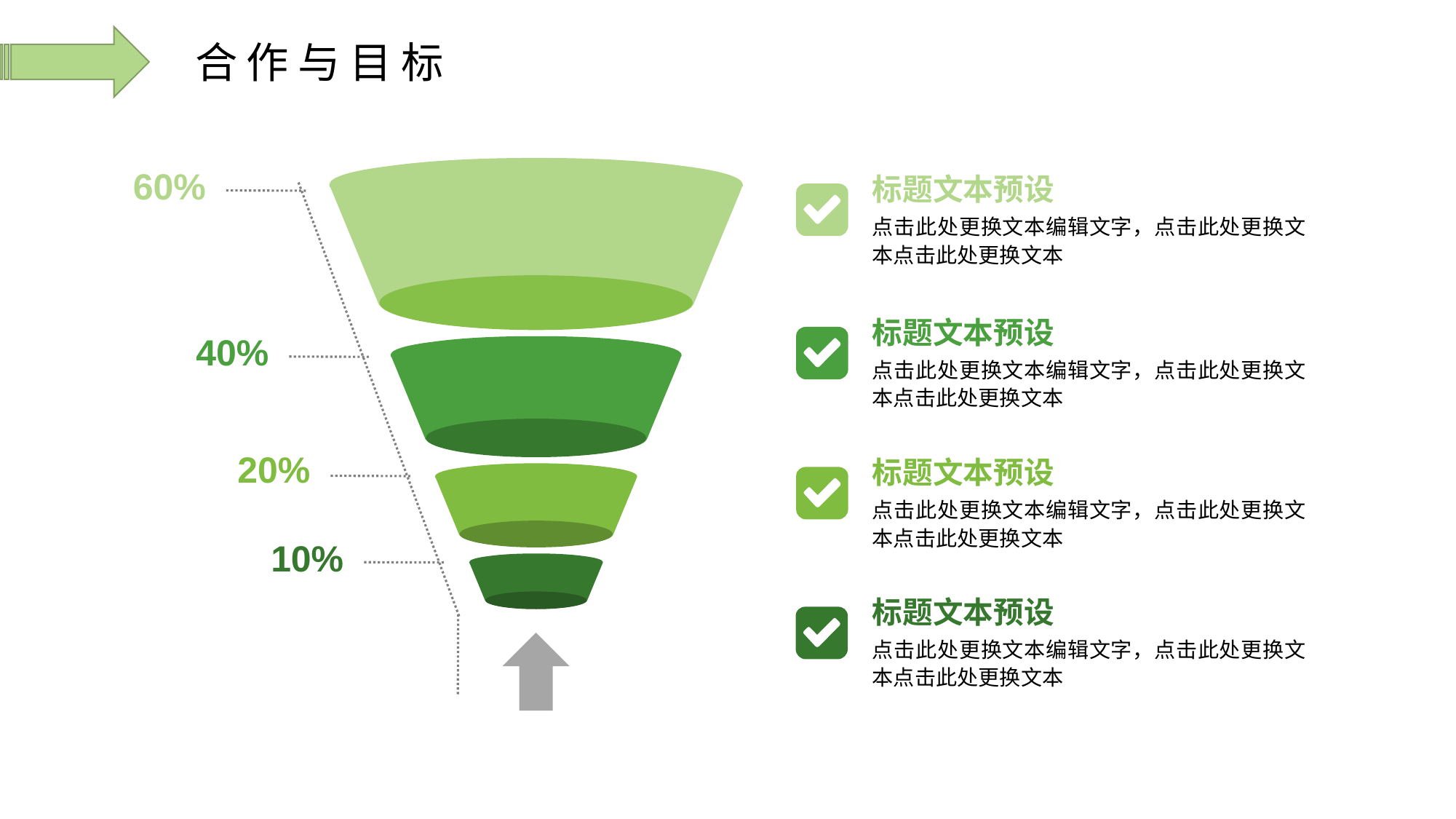

合作与目标
60%

40%

20%

10%

标题文本预设
点击此处更换文本编辑文字，点击此处更换文本点击此处更换文本

标题文本预设
点击此处更换文本编辑文字，点击此处更换文本点击此处更换文本

标题文本预设
点击此处更换文本编辑文字，点击此处更换文本点击此处更换文本

标题文本预设
点击此处更换文本编辑文字，点击此处更换文本点击此处更换文本